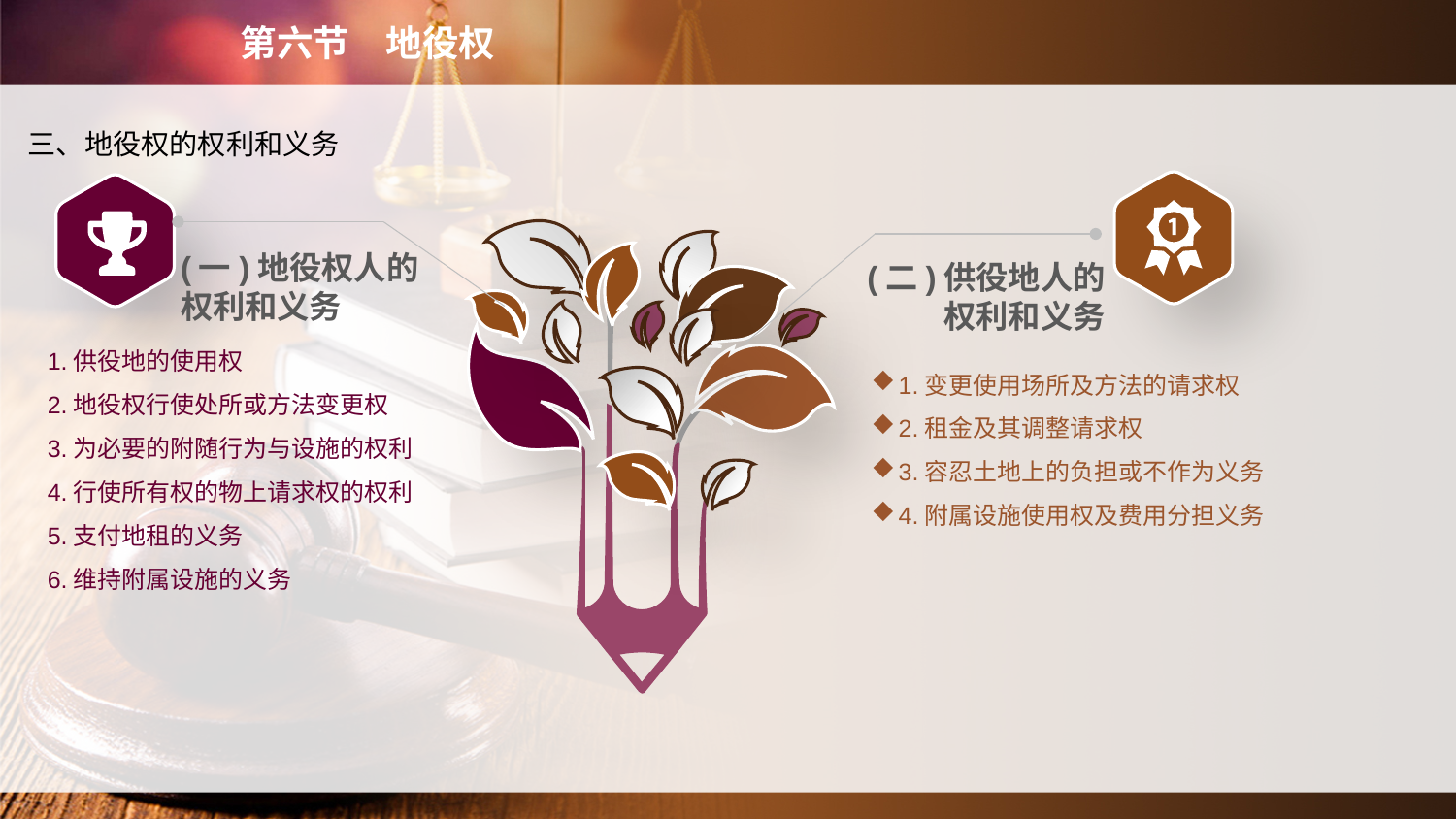

第六节　地役权
三、地役权的权利和义务

(一)地役权人的
权利和义务
(二)供役地人的
权利和义务
1.供役地的使用权
2.地役权行使处所或方法变更权
3.为必要的附随行为与设施的权利
4.行使所有权的物上请求权的权利
5.支付地租的义务
6.维持附属设施的义务

1.变更使用场所及方法的请求权
2.租金及其调整请求权
3.容忍土地上的负担或不作为义务
4.附属设施使用权及费用分担义务